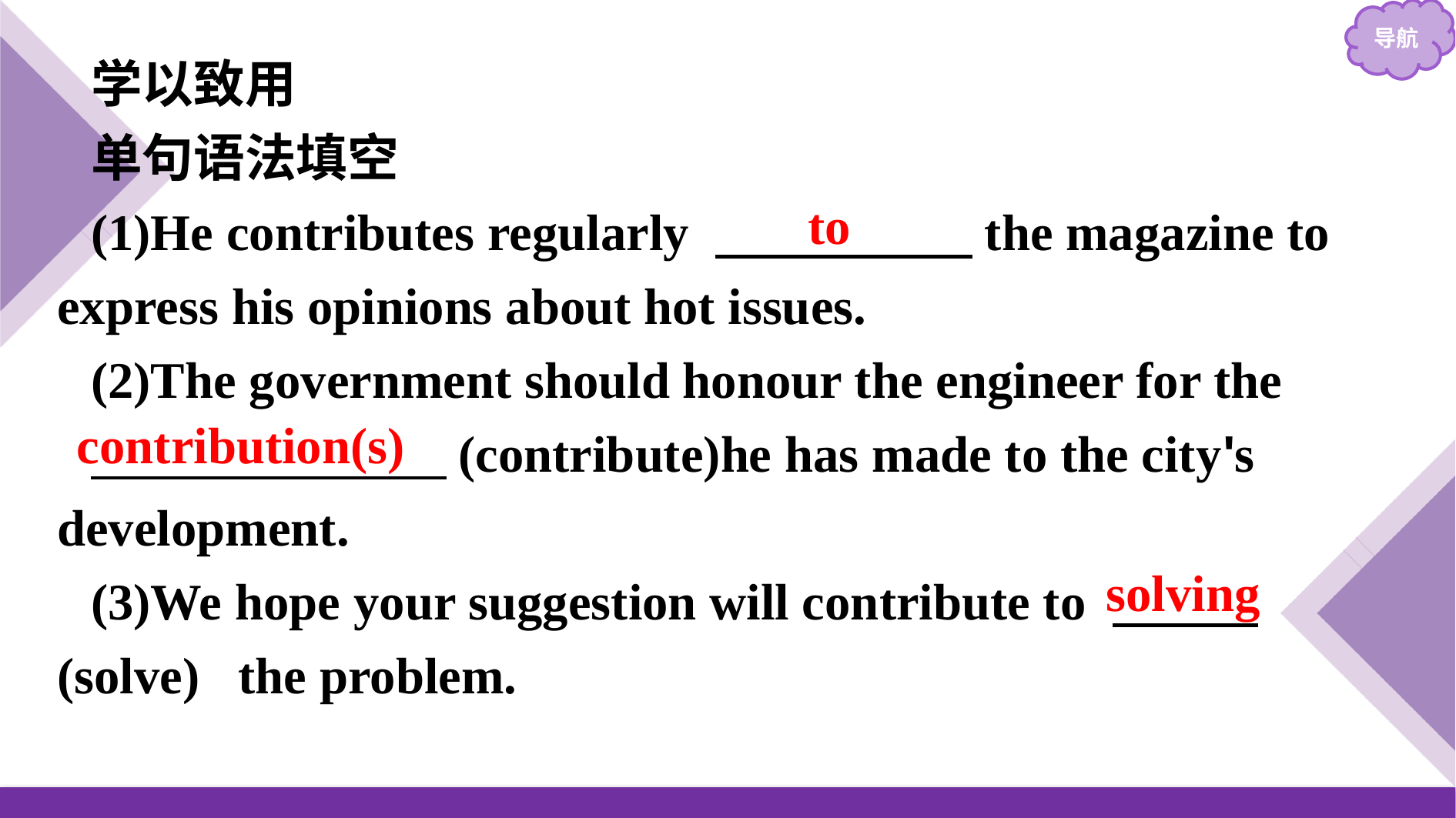

学以致用
单句语法填空
(1)He contributes regularly 　　　　　the magazine to express his opinions about hot issues.
(2)The government should honour the engineer for the
　　　　　　    (contribute)he has made to the city's development.
(3)We hope your suggestion will contribute to 　         (solve)   the problem.
to
contribution(s)
solving